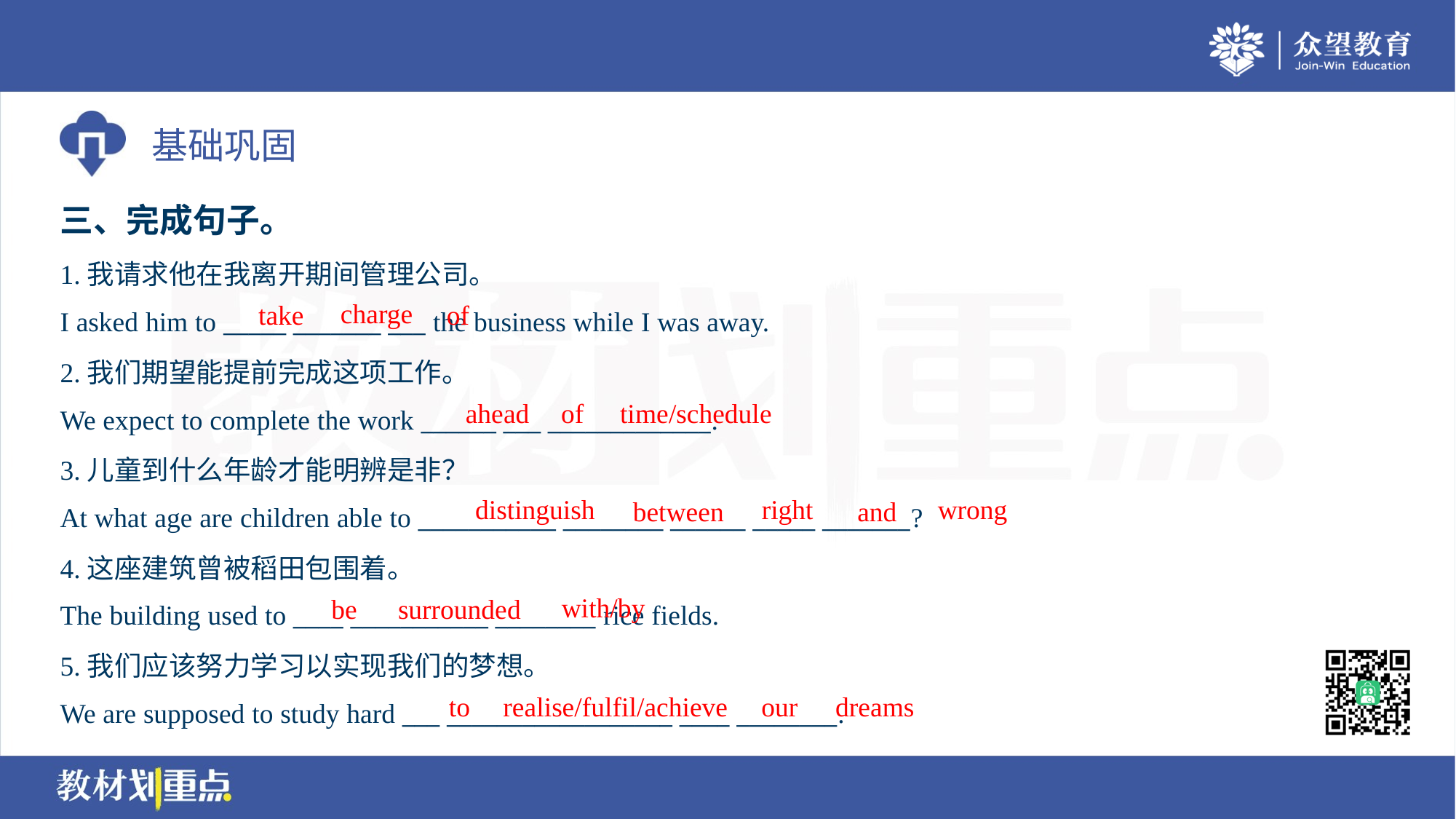

三、完成句子。
1.我请求他在我离开期间管理公司。
I asked him to _____ _______ ___ the business while I was away.
charge
take
of
2.我们期望能提前完成这项工作。
We expect to complete the work ______ ___ _____________.
ahead
of
time/schedule
3.儿童到什么年龄才能明辨是非？
At what age are children able to ___________ ________ ______ _____ _______?
distinguish
right
wrong
between
and
4.这座建筑曾被稻田包围着。
The building used to ____ ___________ ________ rice fields.
with/by
be
surrounded
5.我们应该努力学习以实现我们的梦想。
We are supposed to study hard ___ __________________ ____ ________.
to
realise/fulfil/achieve
our
dreams